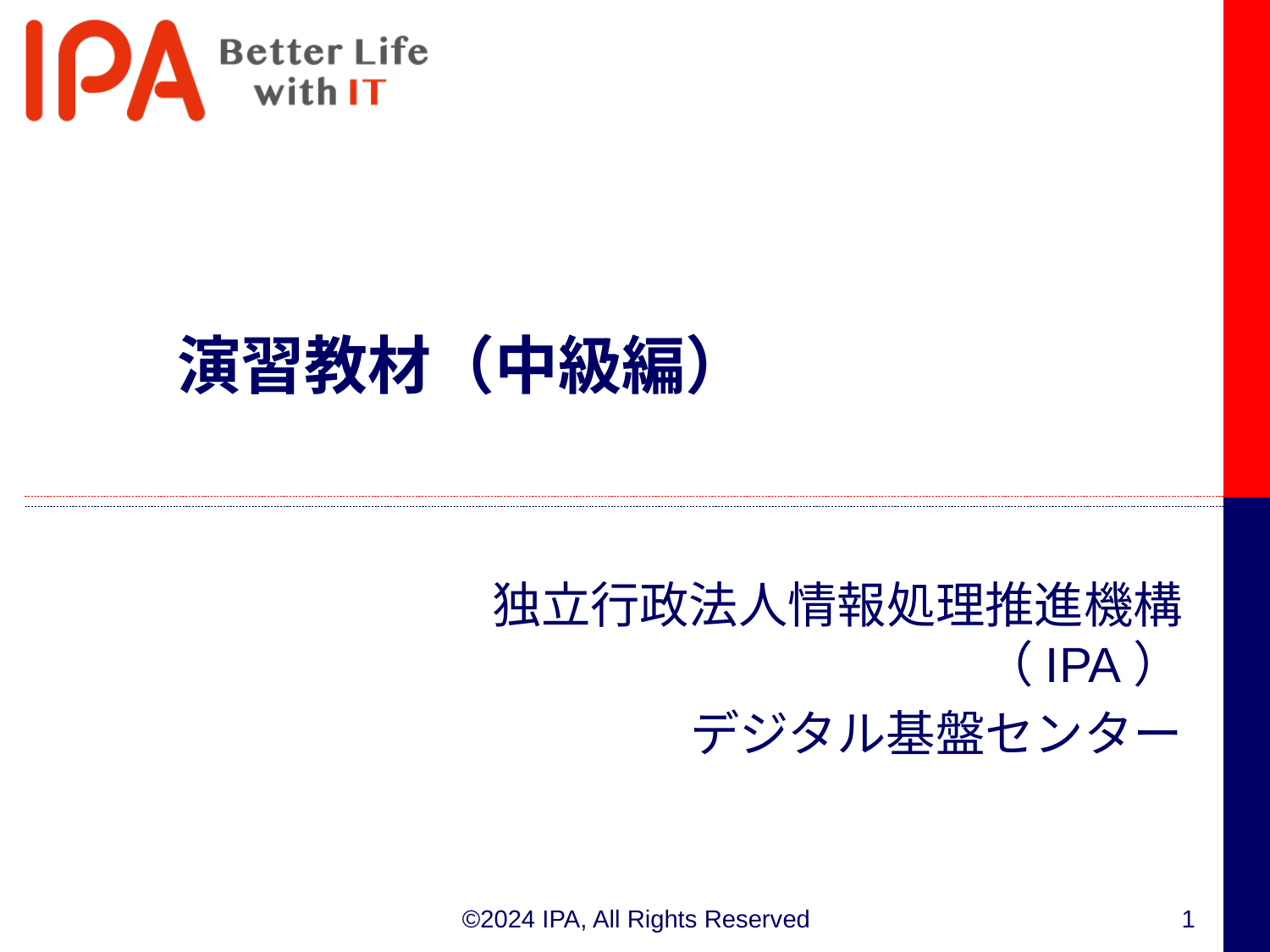

# 演習教材（中級編）
独立行政法人情報処理推進機構（IPA）
デジタル基盤センター
©2024 IPA, All Rights Reserved
1